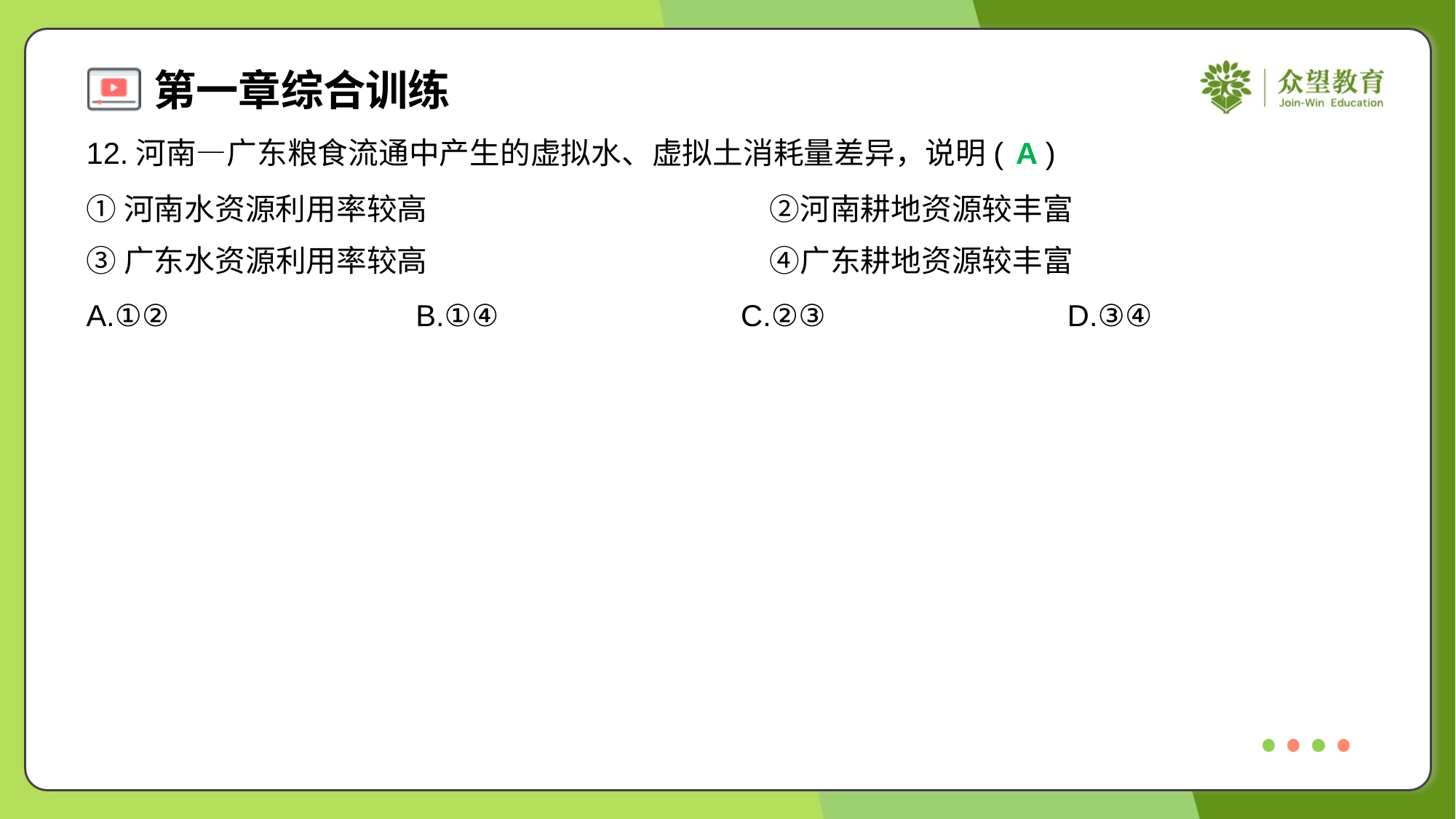

12.河南—广东粮食流通中产生的虚拟水、虚拟土消耗量差异，说明(     )
A
①河南水资源利用率较高	②河南耕地资源较丰富
③广东水资源利用率较高	④广东耕地资源较丰富
A.①②	B.①④	C.②③	D.③④